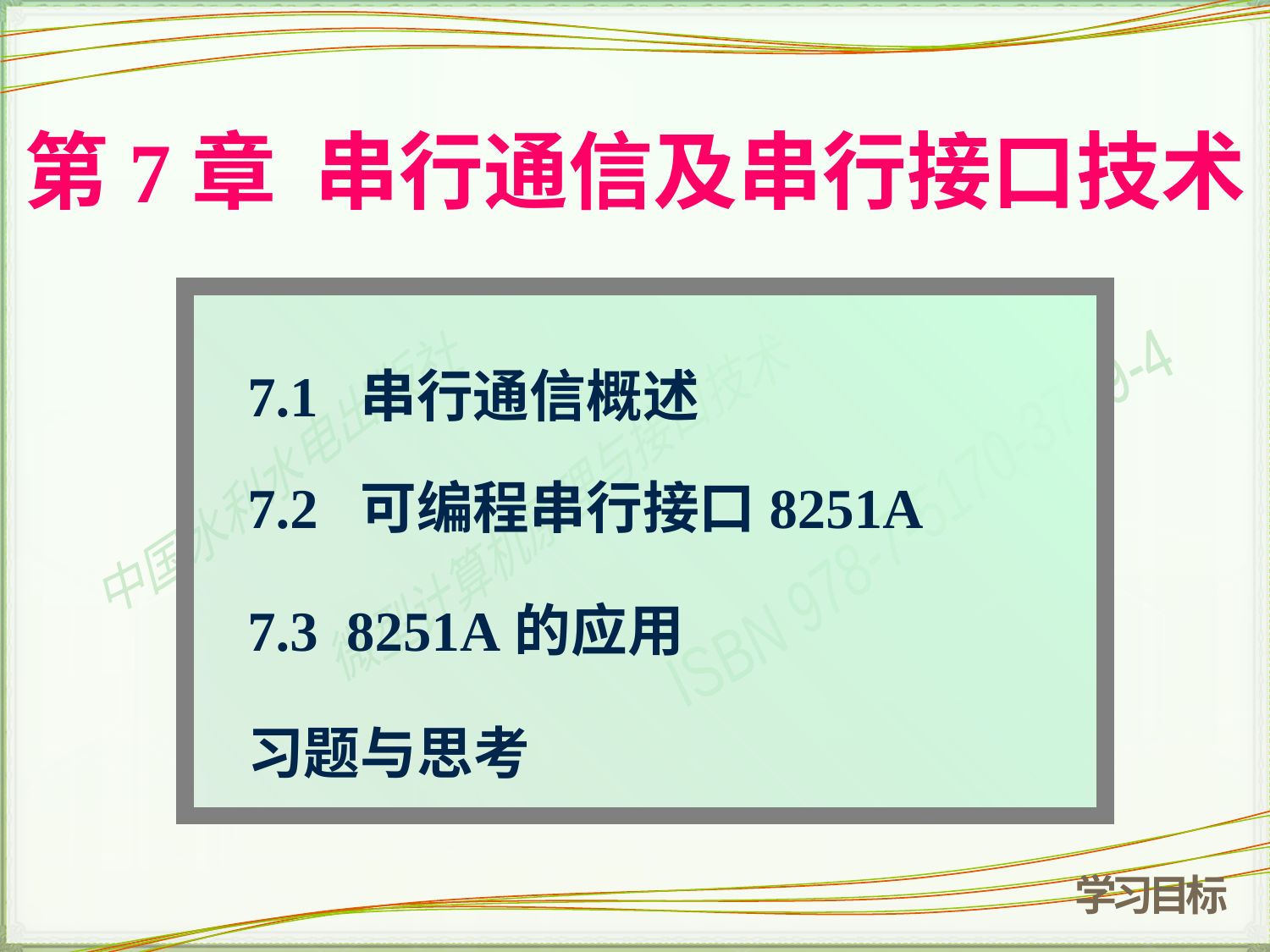

# 第7章  串行通信及串行接口技术
7.1  串行通信概述
7.2  可编程串行接口8251A
7.3  8251A的应用
习题与思考

学习目标